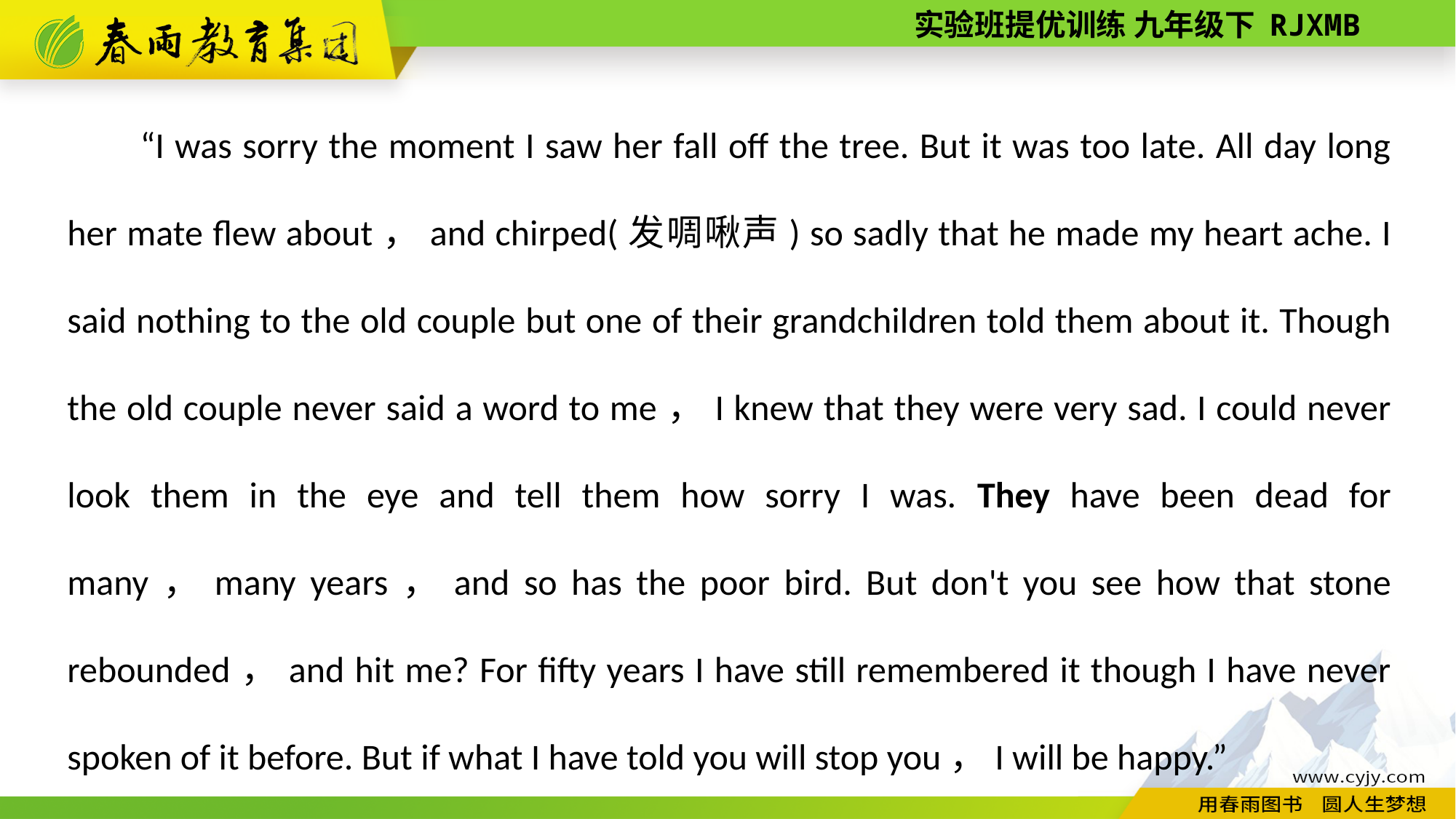

“I was sorry the moment I saw her fall off the tree. But it was too late. All day long her mate flew about，and chirped(发啁啾声) so sadly that he made my heart ache. I said nothing to the old couple but one of their grandchildren told them about it. Though the old couple never said a word to me，I knew that they were very sad. I could never look them in the eye and tell them how sorry I was. They have been dead for many，many years，and so has the poor bird. But don't you see how that stone rebounded，and hit me? For fifty years I have still remembered it though I have never spoken of it before. But if what I have told you will stop you，I will be happy.”